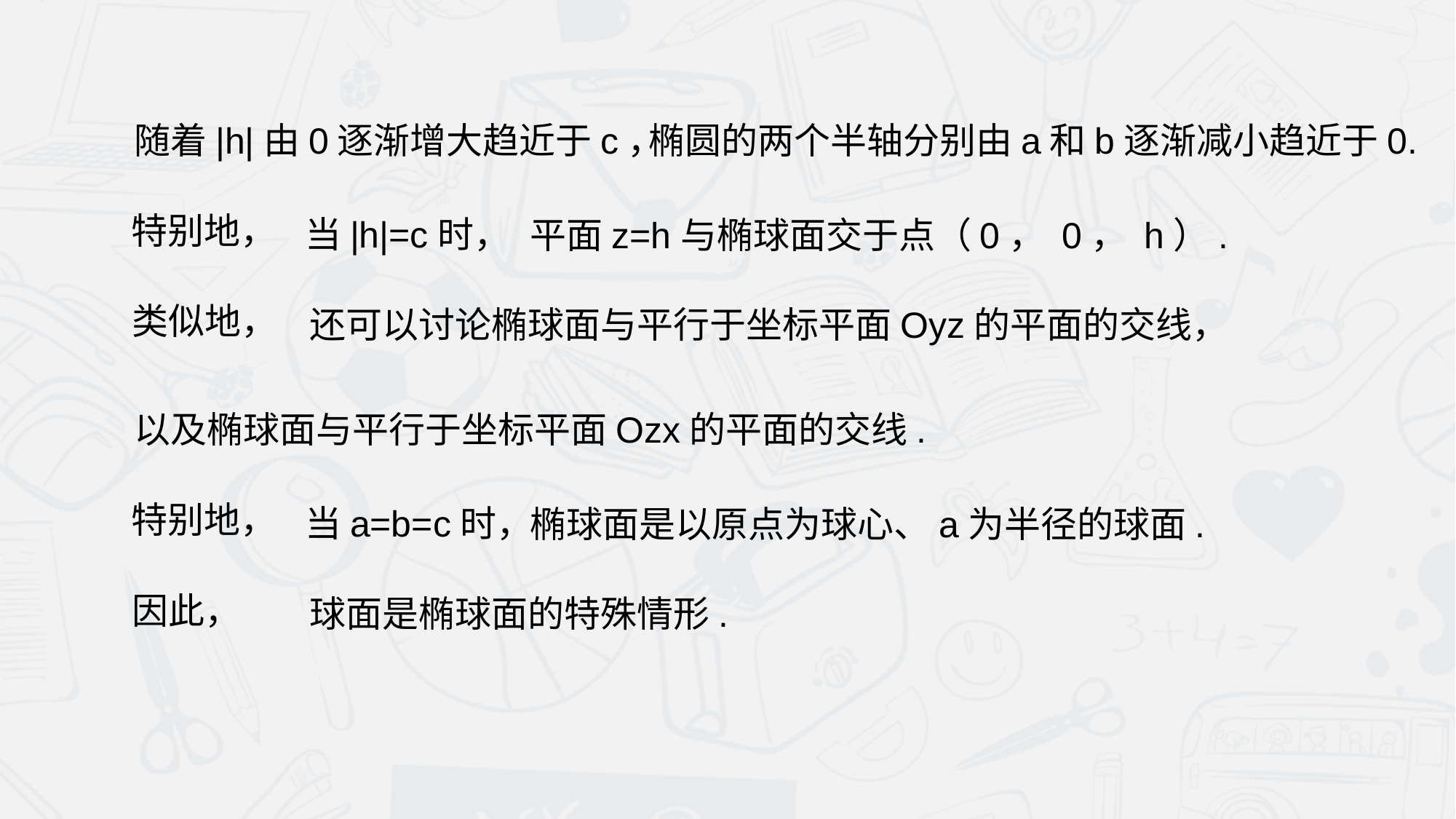

随着|h|由0逐渐增大趋近于c，
椭圆的两个半轴分别由a和b逐渐减小趋近于0.
特别地，
当|h|=c时，
平面z=h与椭球面交于点（0， 0， h）.
类似地，
还可以讨论椭球面与平行于坐标平面Oyz的平面的交线，
以及椭球面与平行于坐标平面Ozx的平面的交线.
特别地，
当a=b=c时，
椭球面是以原点为球心、a为半径的球面.
因此，
球面是椭球面的特殊情形.